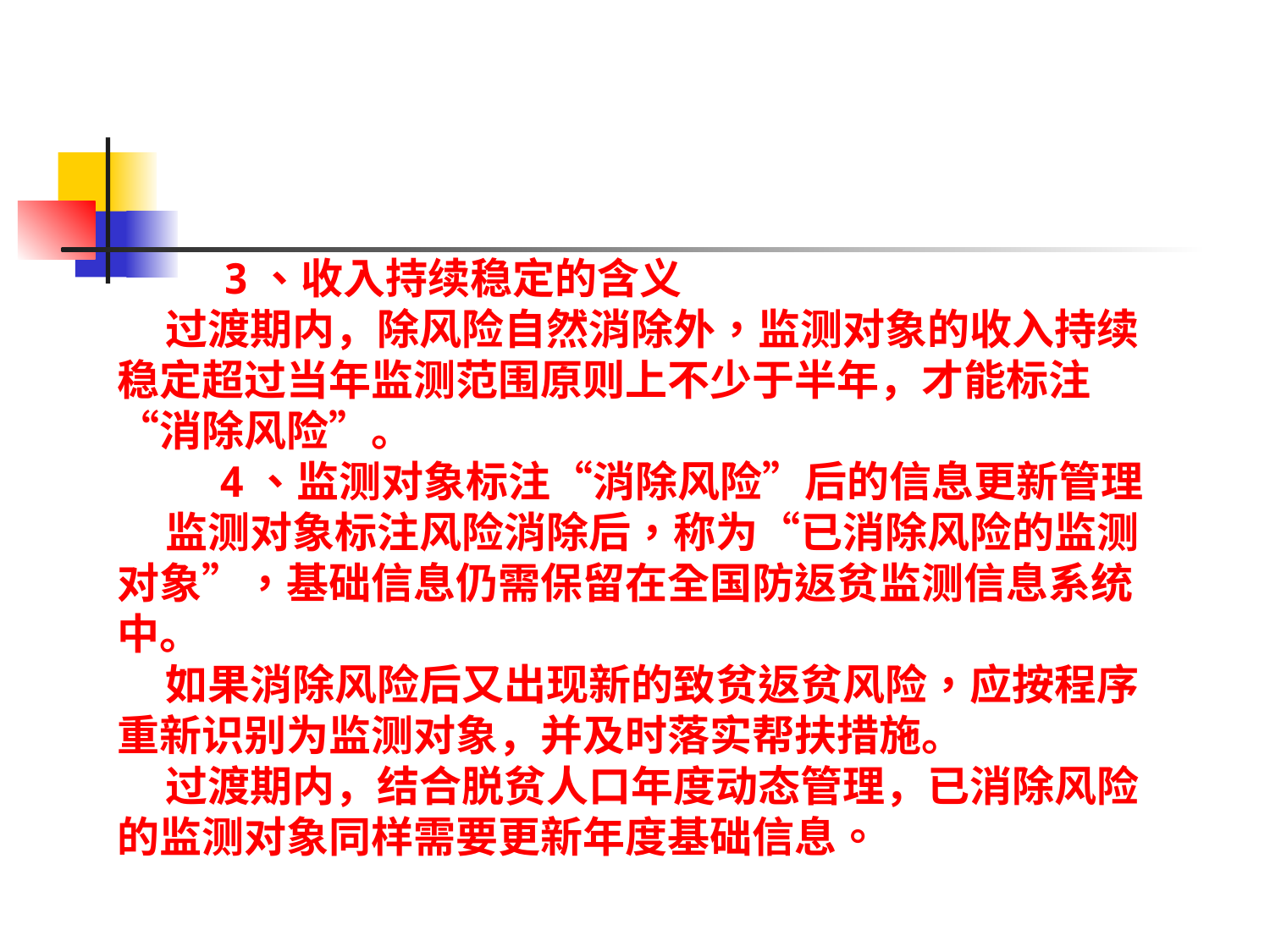

3、收入持续稳定的含义
    过渡期内，除风险自然消除外，监测对象的收入持续稳定超过当年监测范围原则上不少于半年，才能标注“消除风险”。
    4、监测对象标注“消除风险”后的信息更新管理
    监测对象标注风险消除后，称为“已消除风险的监测对象”，基础信息仍需保留在全国防返贫监测信息系统中。
    如果消除风险后又出现新的致贫返贫风险，应按程序重新识别为监测对象，并及时落实帮扶措施。
    过渡期内，结合脱贫人口年度动态管理，已消除风险的监测对象同样需要更新年度基础信息。